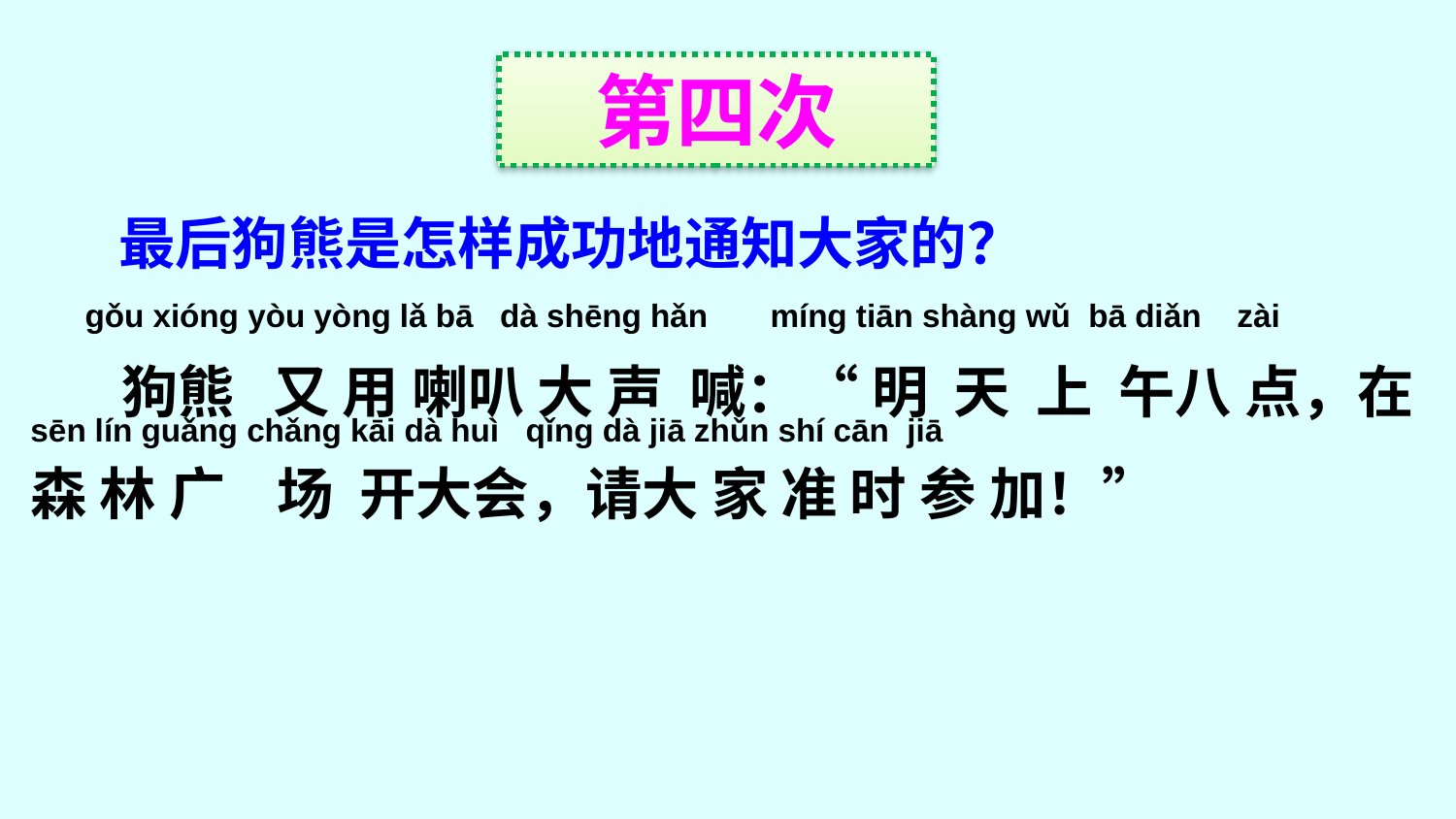

第四次
最后狗熊是怎样成功地通知大家的？
  ɡǒu xiónɡ yòu yònɡ lǎ bā   dà shēnɡ hǎn       mínɡ tiān shànɡ wǔ  bā diǎn    zài
      狗熊   又 用 喇叭 大 声  喊：“ 明  天  上  午八 点，在森 林 广    场  开大会，请大 家 准 时 参 加！”
sēn lín ɡuǎnɡ chǎnɡ kāi dà huì   qǐnɡ dà jiā zhǔn shí cān  jiā